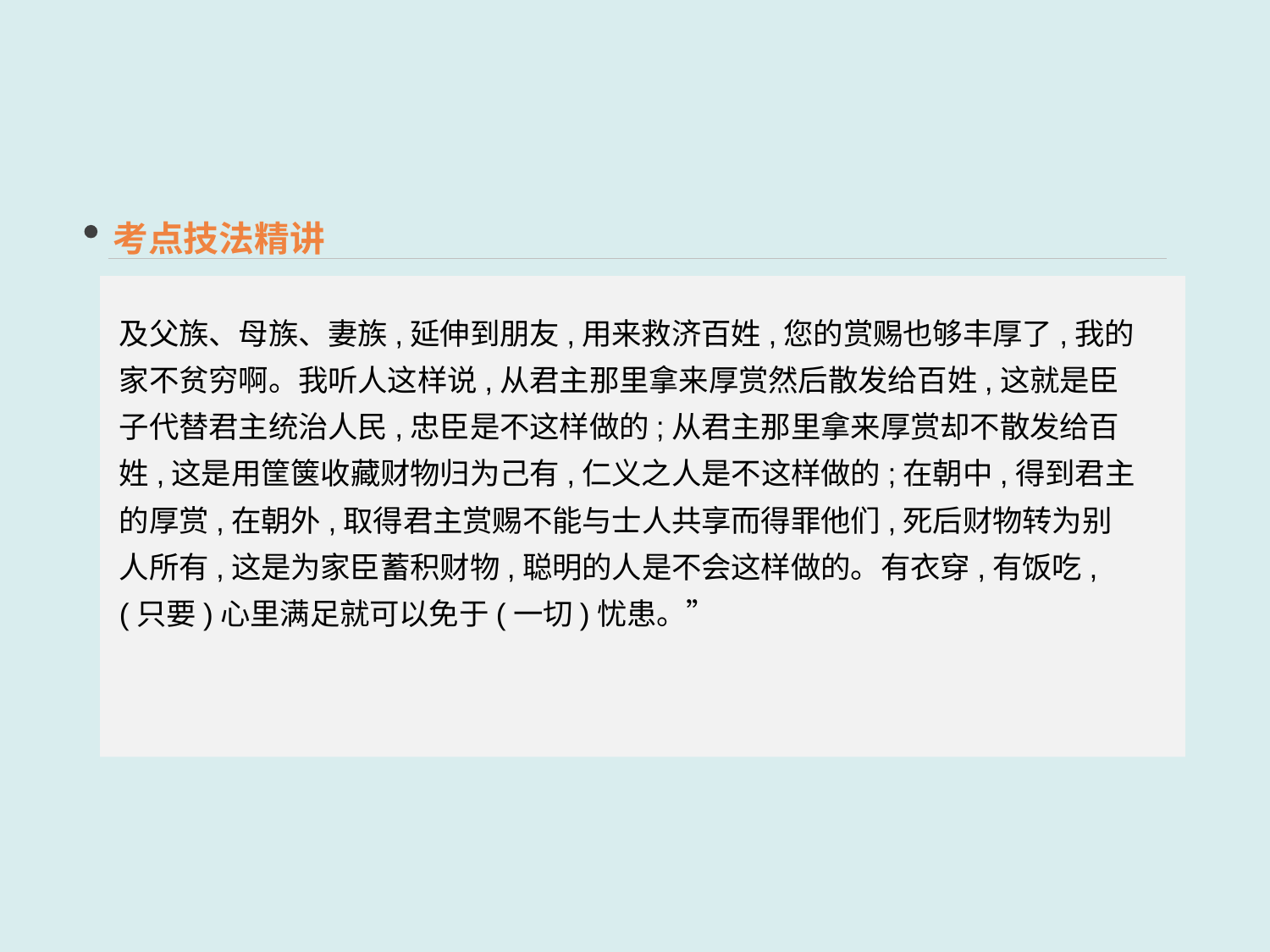

考点技法精讲

及父族、母族、妻族,延伸到朋友,用来救济百姓,您的赏赐也够丰厚了,我的家不贫穷啊。我听人这样说,从君主那里拿来厚赏然后散发给百姓,这就是臣子代替君主统治人民,忠臣是不这样做的;从君主那里拿来厚赏却不散发给百姓,这是用筐箧收藏财物归为己有,仁义之人是不这样做的;在朝中,得到君主的厚赏,在朝外,取得君主赏赐不能与士人共享而得罪他们,死后财物转为别人所有,这是为家臣蓄积财物,聪明的人是不会这样做的。有衣穿,有饭吃,(只要)心里满足就可以免于(一切)忧患。”